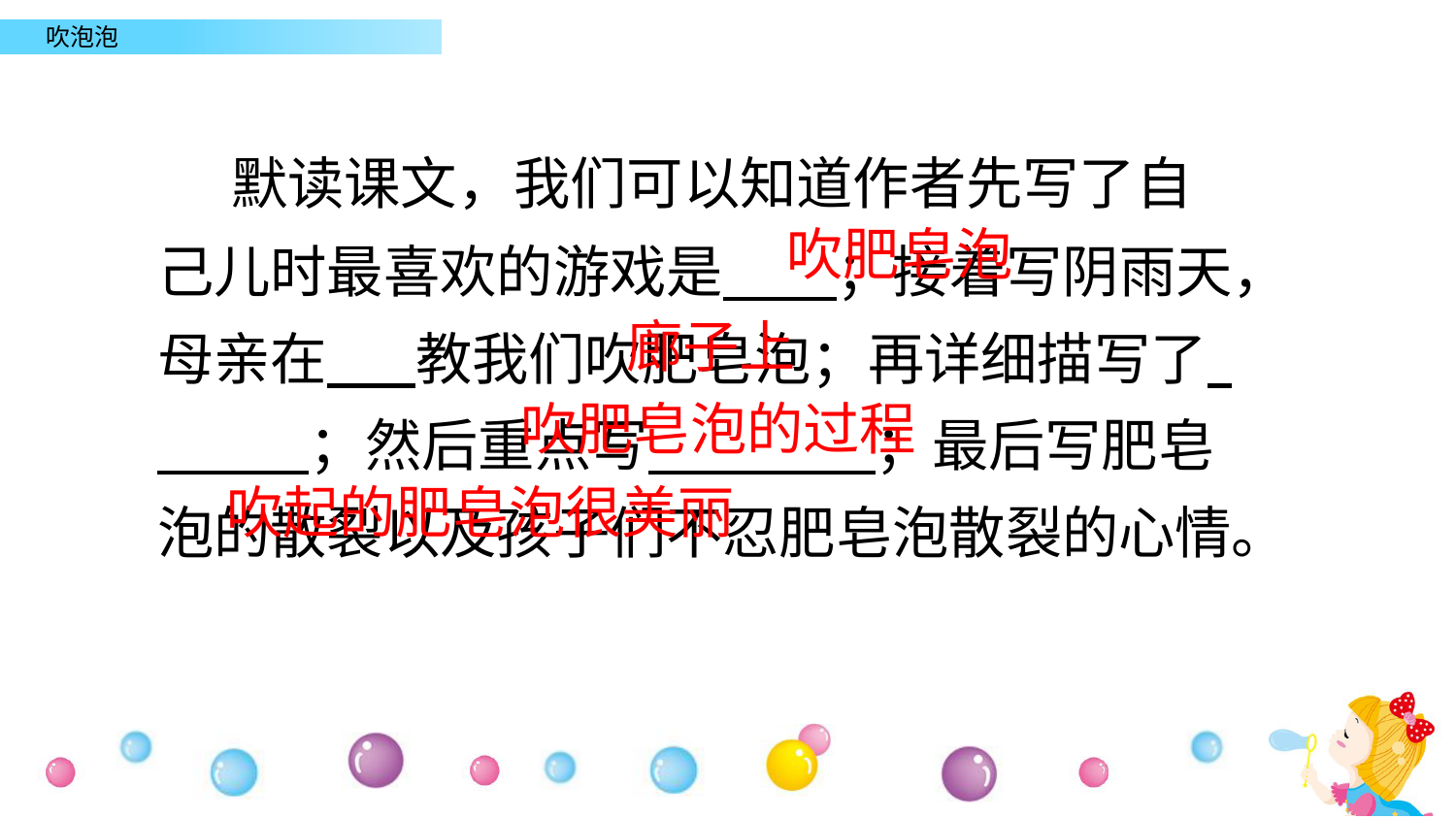

默读课文，我们可以知道作者先写了自己儿时最喜欢的游戏是         ；接着写阴雨天，母亲在       教我们吹肥皂泡；再详细描写了               ；然后重点写                  ；最后写肥皂泡的散裂以及孩子们不忍肥皂泡散裂的心情。
吹肥皂泡
廊子上
吹肥皂泡的过程
吹起的肥皂泡很美丽